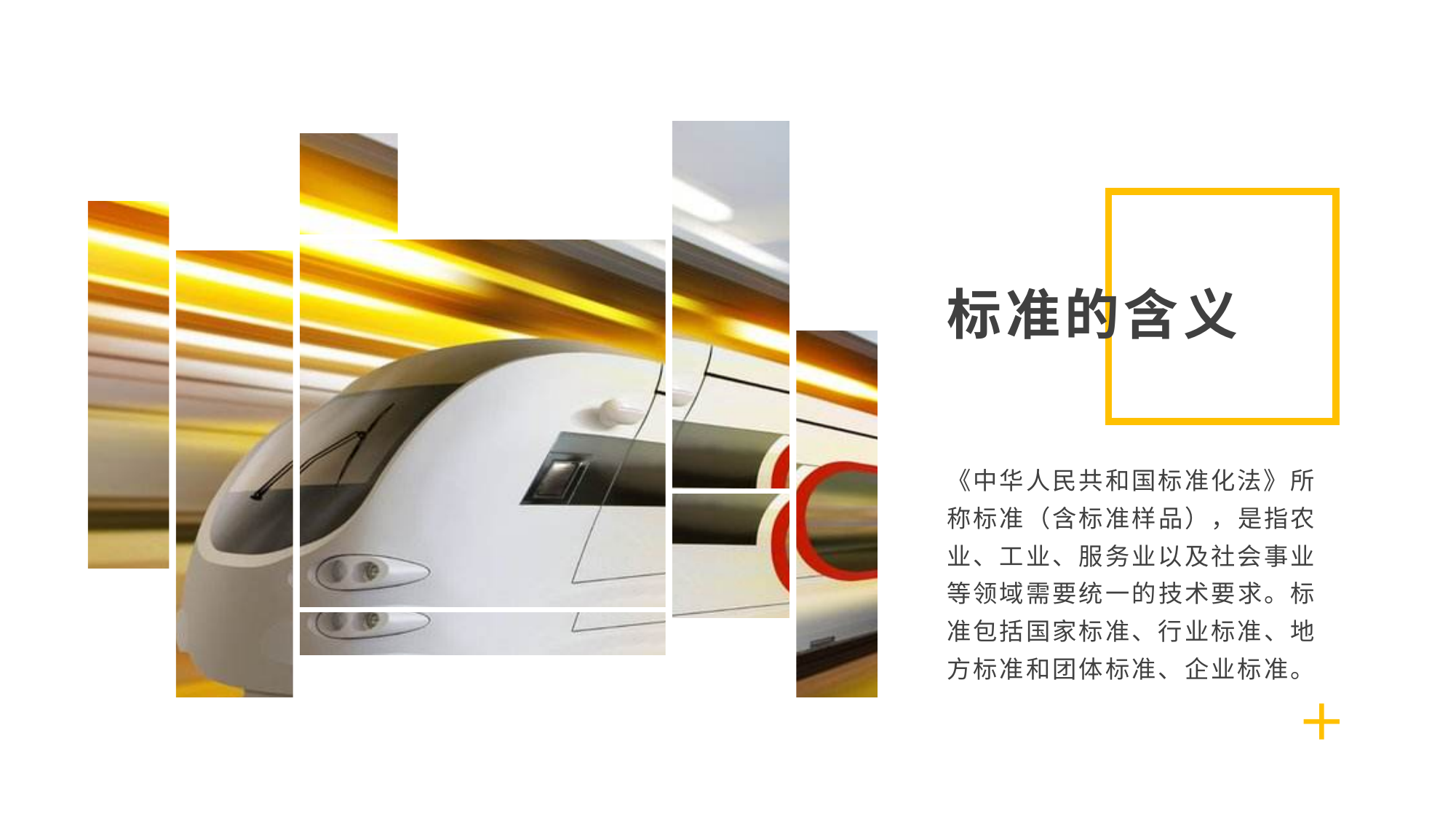

标准的含义
《中华人民共和国标准化法》所称标准（含标准样品），是指农业、工业、服务业以及社会事业等领域需要统一的技术要求。标准包括国家标准、行业标准、地方标准和团体标准、企业标准。